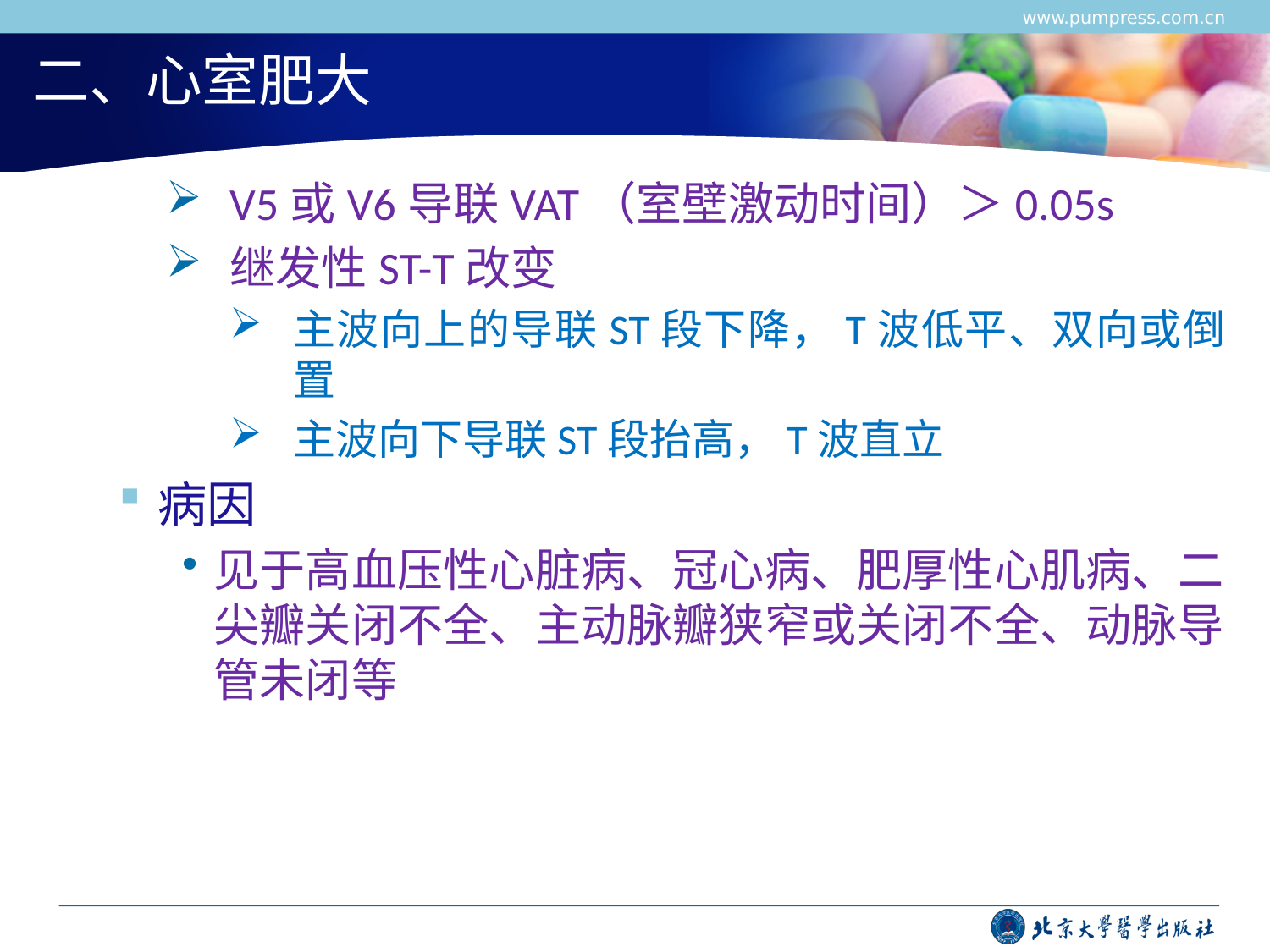

www.pumpress.com.cn
# 二、心室肥大
V5或V6导联VAT（室壁激动时间）＞0.05s
继发性ST-T改变
主波向上的导联ST段下降，T波低平、双向或倒置
主波向下导联ST段抬高，T波直立
病因
见于高血压性心脏病、冠心病、肥厚性心肌病、二尖瓣关闭不全、主动脉瓣狭窄或关闭不全、动脉导管未闭等